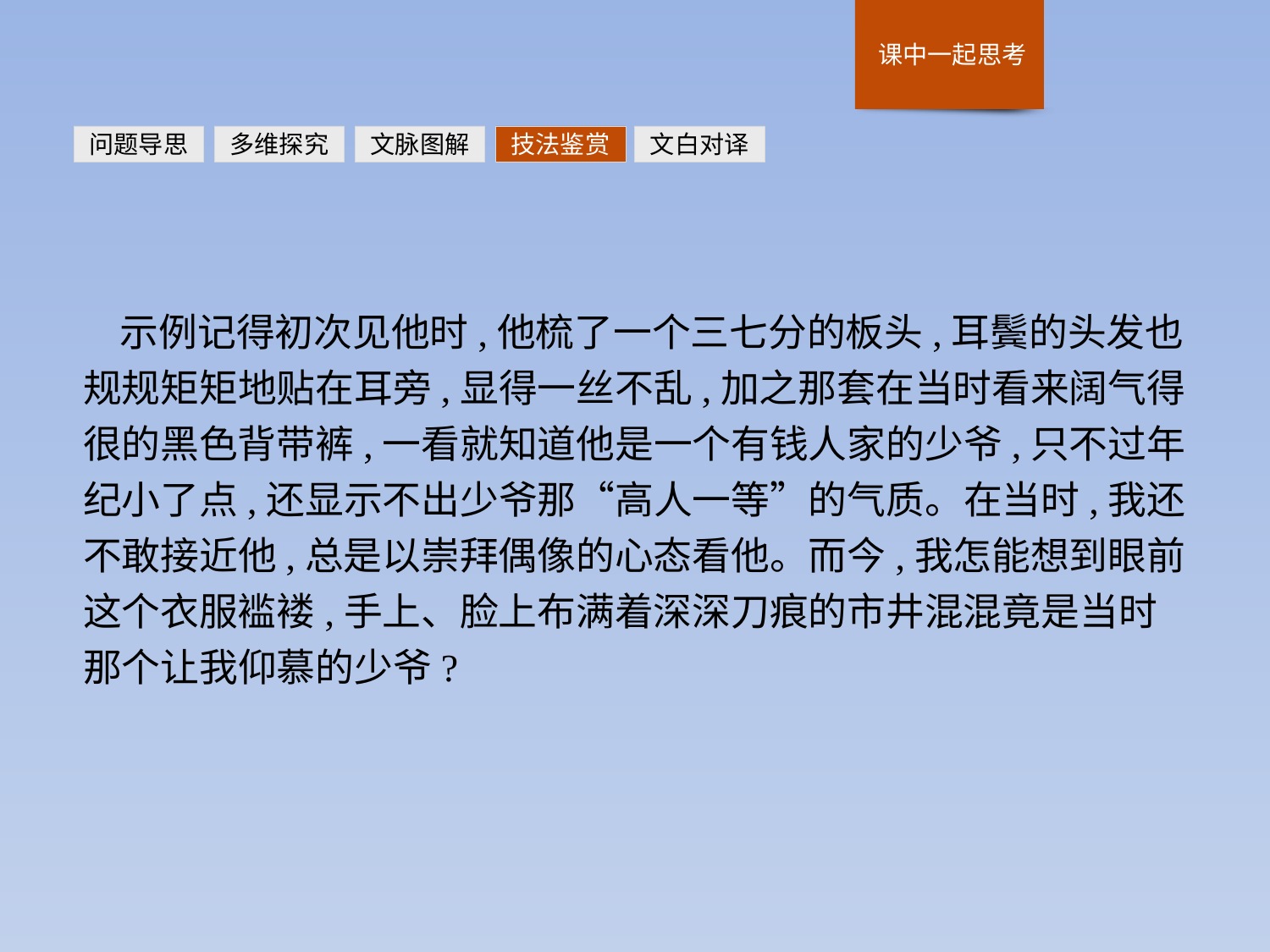

问题导思
多维探究
文脉图解
技法鉴赏
文白对译
示例记得初次见他时,他梳了一个三七分的板头,耳鬓的头发也规规矩矩地贴在耳旁,显得一丝不乱,加之那套在当时看来阔气得很的黑色背带裤,一看就知道他是一个有钱人家的少爷,只不过年纪小了点,还显示不出少爷那“高人一等”的气质。在当时,我还不敢接近他,总是以崇拜偶像的心态看他。而今,我怎能想到眼前这个衣服褴褛,手上、脸上布满着深深刀痕的市井混混竟是当时那个让我仰慕的少爷?